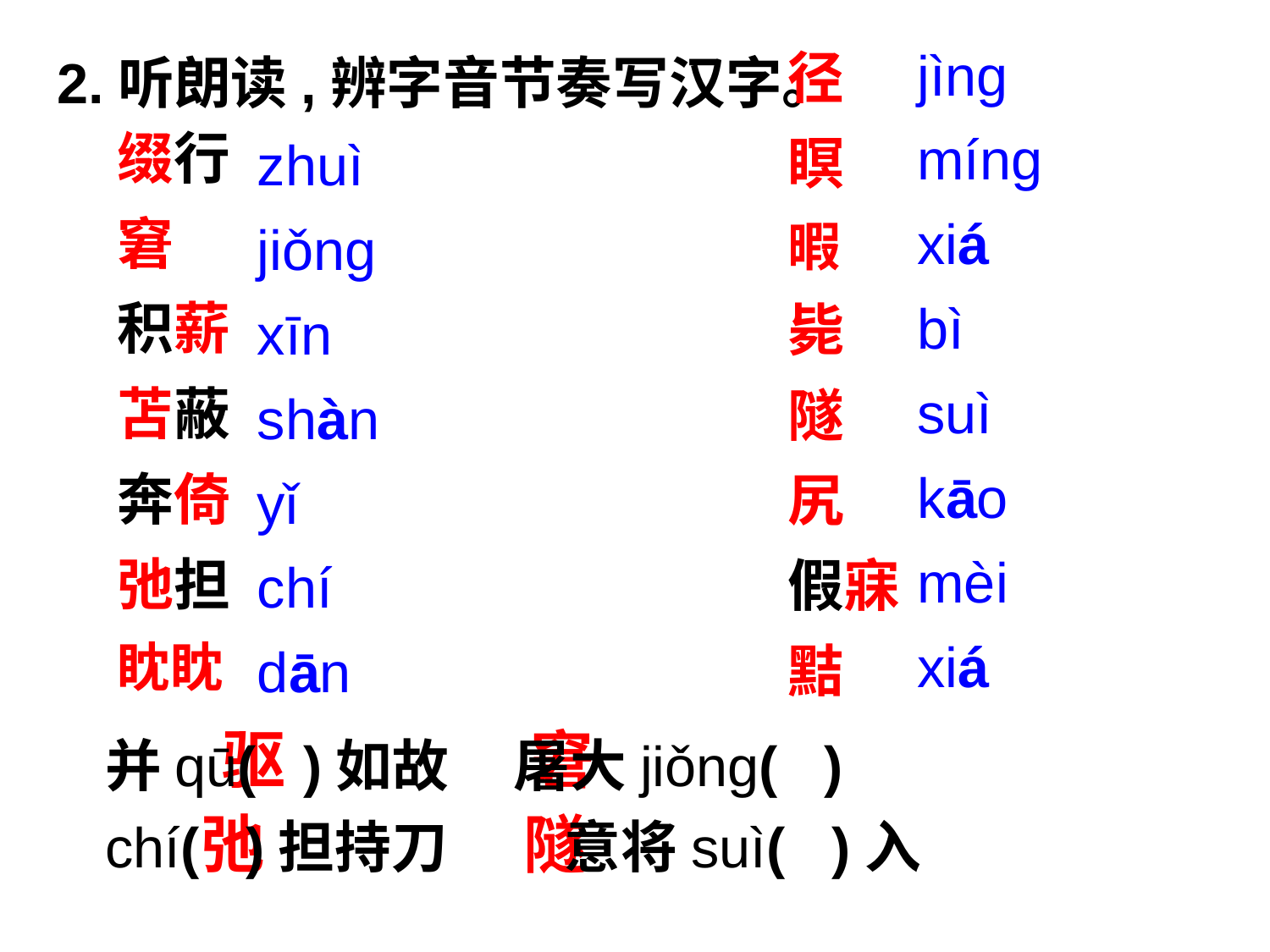

jìnɡ
míng
xiá
bì
suì
kāo
mèi
xiá

2.听朗读,辨字音节奏写汉字。

径
瞑
暇
毙
隧
尻
假寐
黠

zhuì
jiǒnɡ
xīn
shàn
yǐ
chí
dān

缀行
窘
积薪
苫蔽
奔倚
弛担
眈眈

并qū(   )如故     屠大jiǒnɡ(   )
chí(   )担持刀         意将suì(   )入
    驱                 窘
  弛                  隧